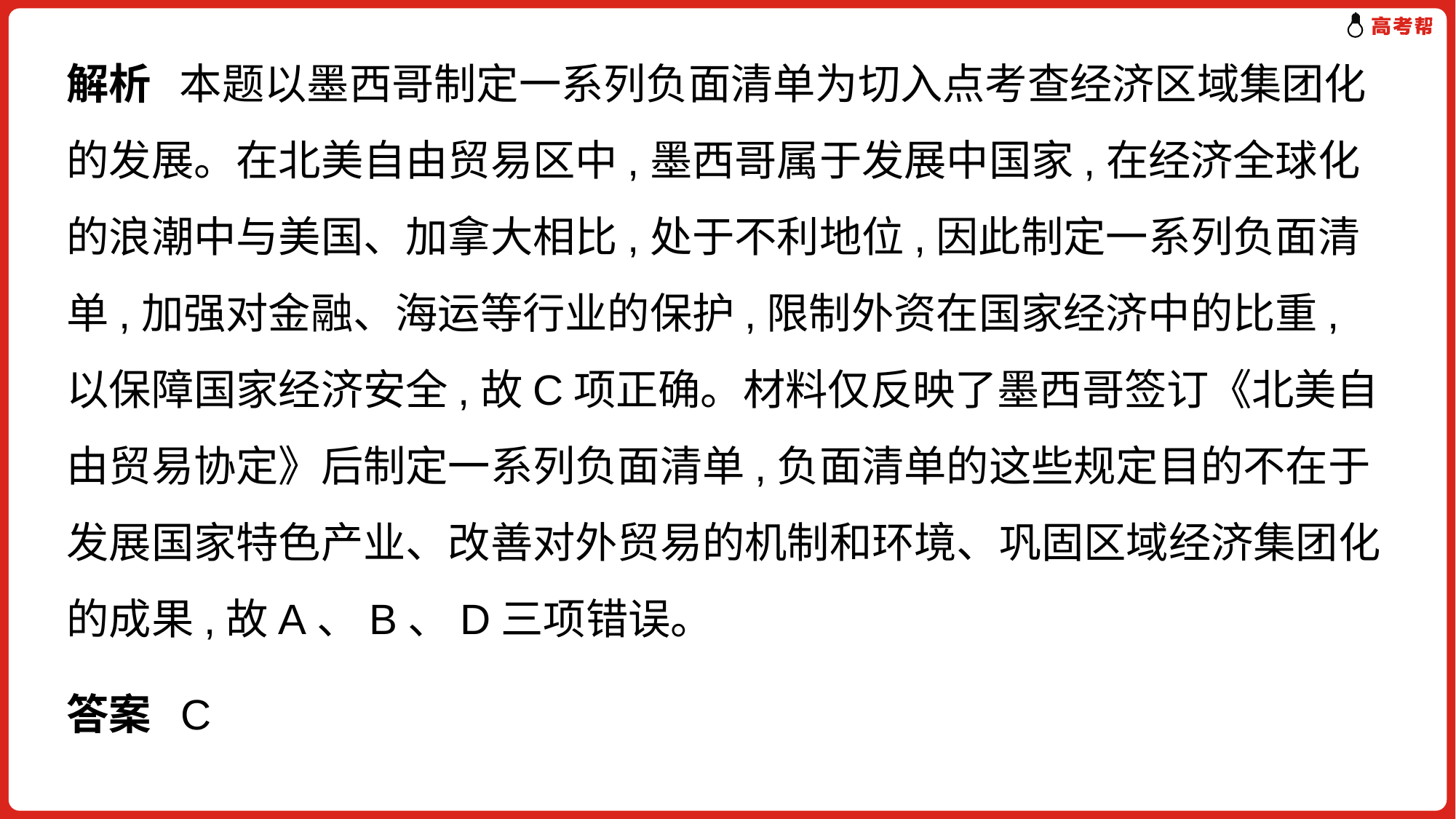

解析   本题以墨西哥制定一系列负面清单为切入点考查经济区域集团化的发展。在北美自由贸易区中,墨西哥属于发展中国家,在经济全球化的浪潮中与美国、加拿大相比,处于不利地位,因此制定一系列负面清单,加强对金融、海运等行业的保护,限制外资在国家经济中的比重,以保障国家经济安全,故C项正确。材料仅反映了墨西哥签订《北美自由贸易协定》后制定一系列负面清单,负面清单的这些规定目的不在于发展国家特色产业、改善对外贸易的机制和环境、巩固区域经济集团化的成果,故A、B、D三项错误。
答案  C